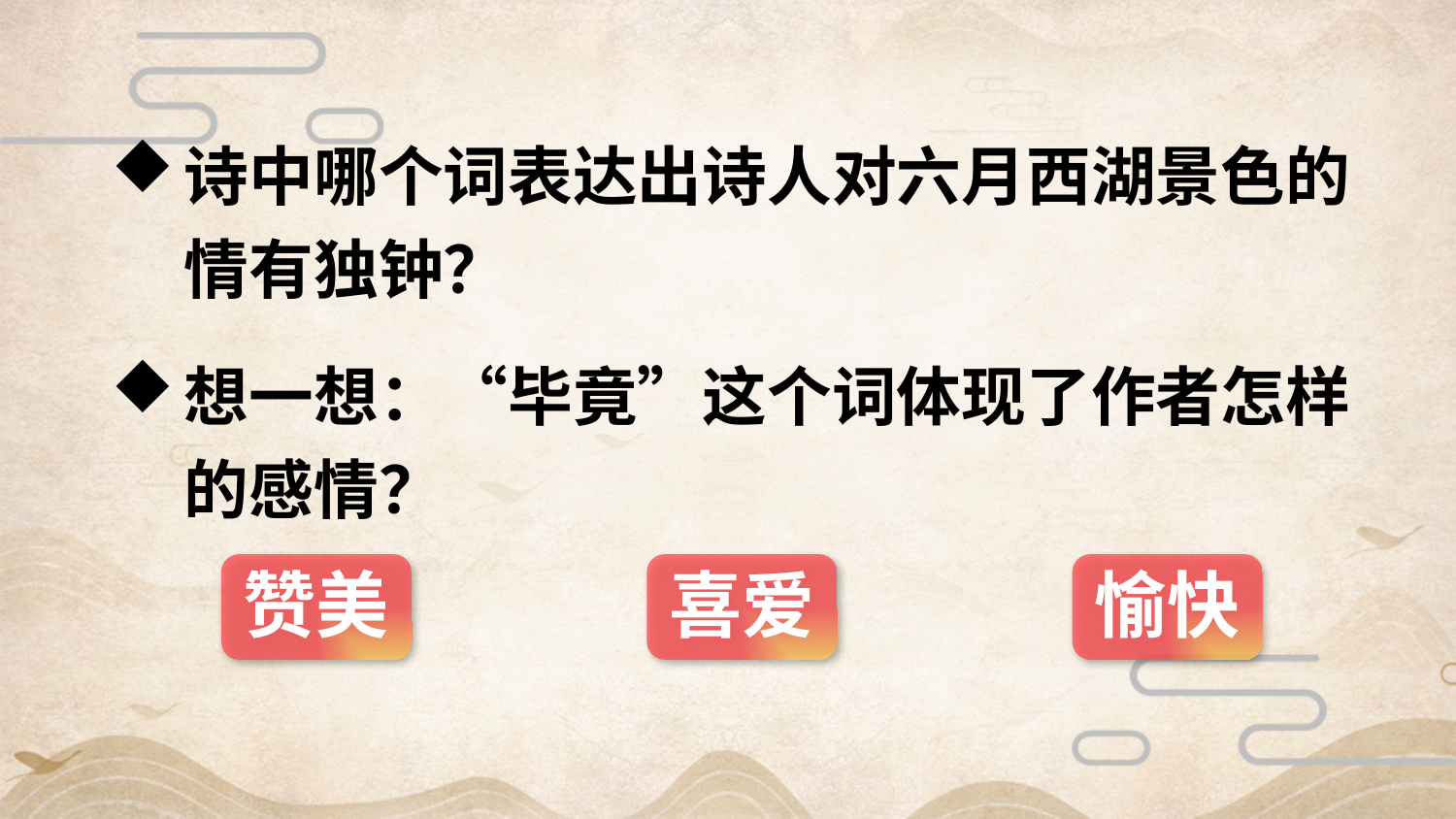

诗中哪个词表达出诗人对六月西湖景色的情有独钟？
想一想：“毕竟”这个词体现了作者怎样的感情？
赞美
喜爱
愉快